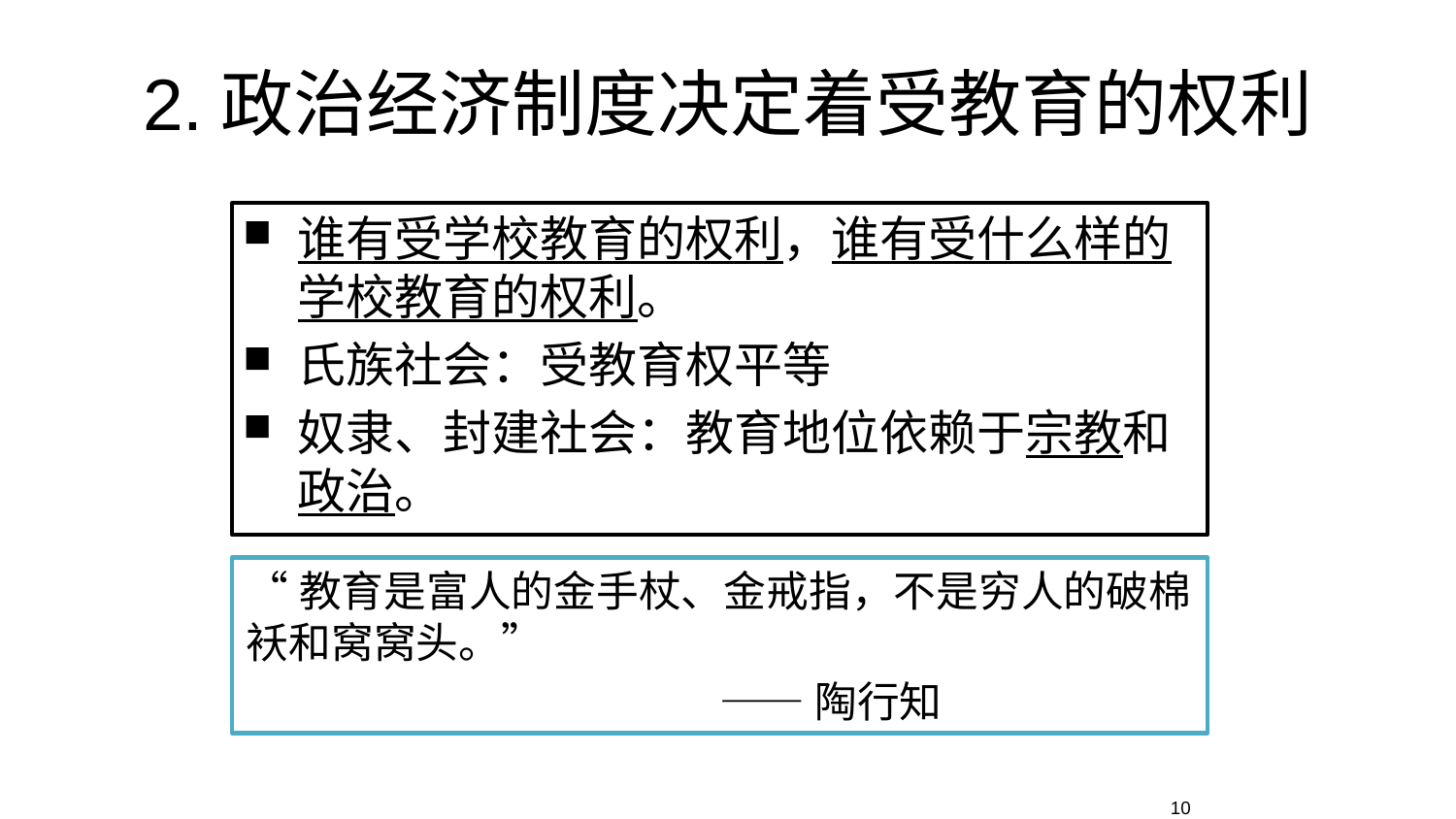

2.政治经济制度决定着受教育的权利
谁有受学校教育的权利，谁有受什么样的学校教育的权利。
氏族社会：受教育权平等
奴隶、封建社会：教育地位依赖于宗教和政治。

“教育是富人的金手杖、金戒指，不是穷人的破棉袄和窝窝头。”
                                                  ——陶行知
10